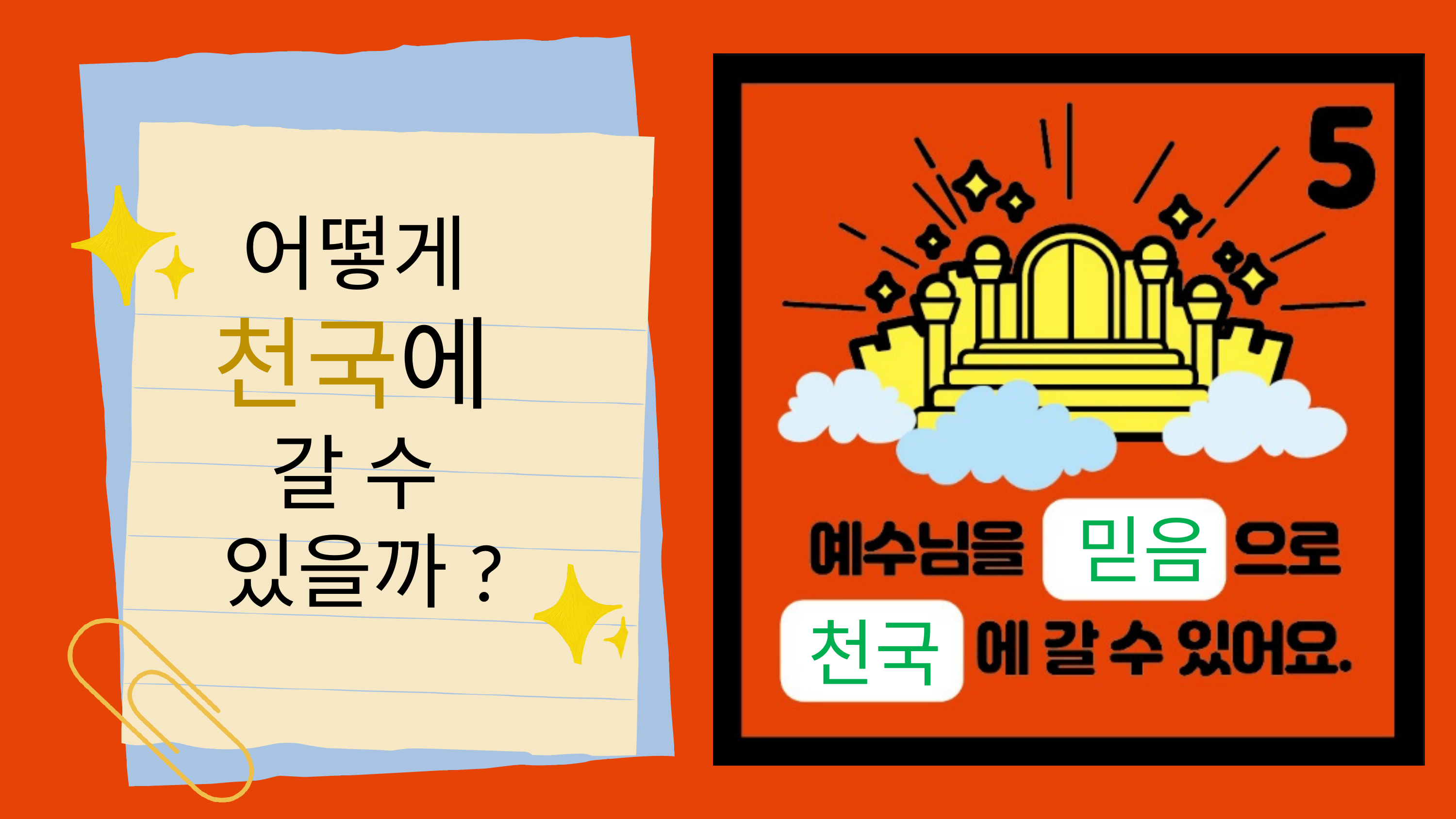

어떻게
천국에
갈 수
있을까?
믿음

천국